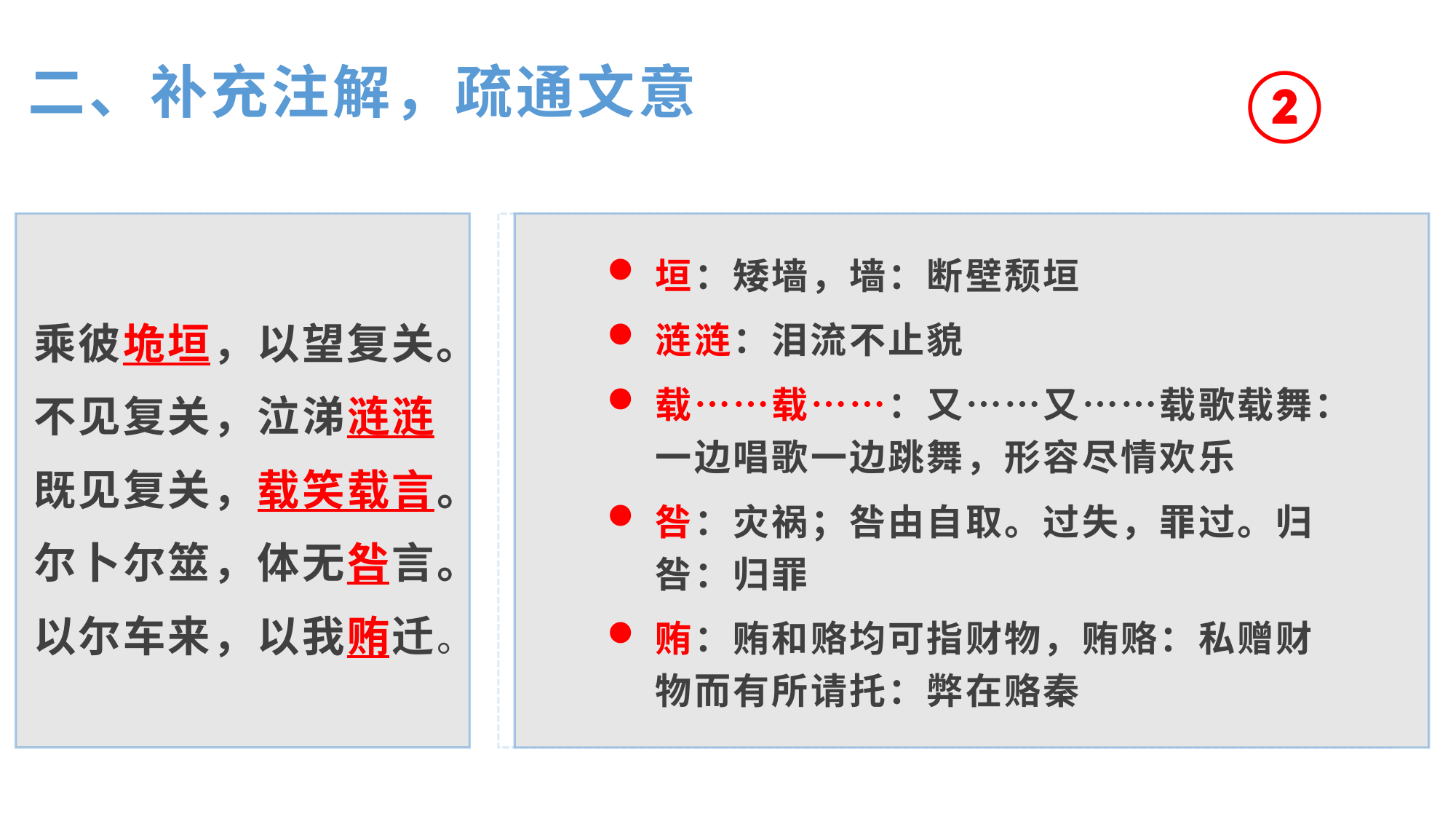

②
二、补充注解，疏通文意
垣：矮墙，墙：断壁颓垣
涟涟：泪流不止貌
载……载……：又……又……载歌载舞：一边唱歌一边跳舞，形容尽情欢乐
咎：灾祸；咎由自取。过失，罪过。归咎：归罪
贿：贿和赂均可指财物，贿赂：私赠财物而有所请托：弊在赂秦

乘彼垝垣，以望复关。
不见复关，泣涕涟涟
既见复关，载笑载言。
尔卜尔筮，体无咎言。
以尔车来，以我贿迁。